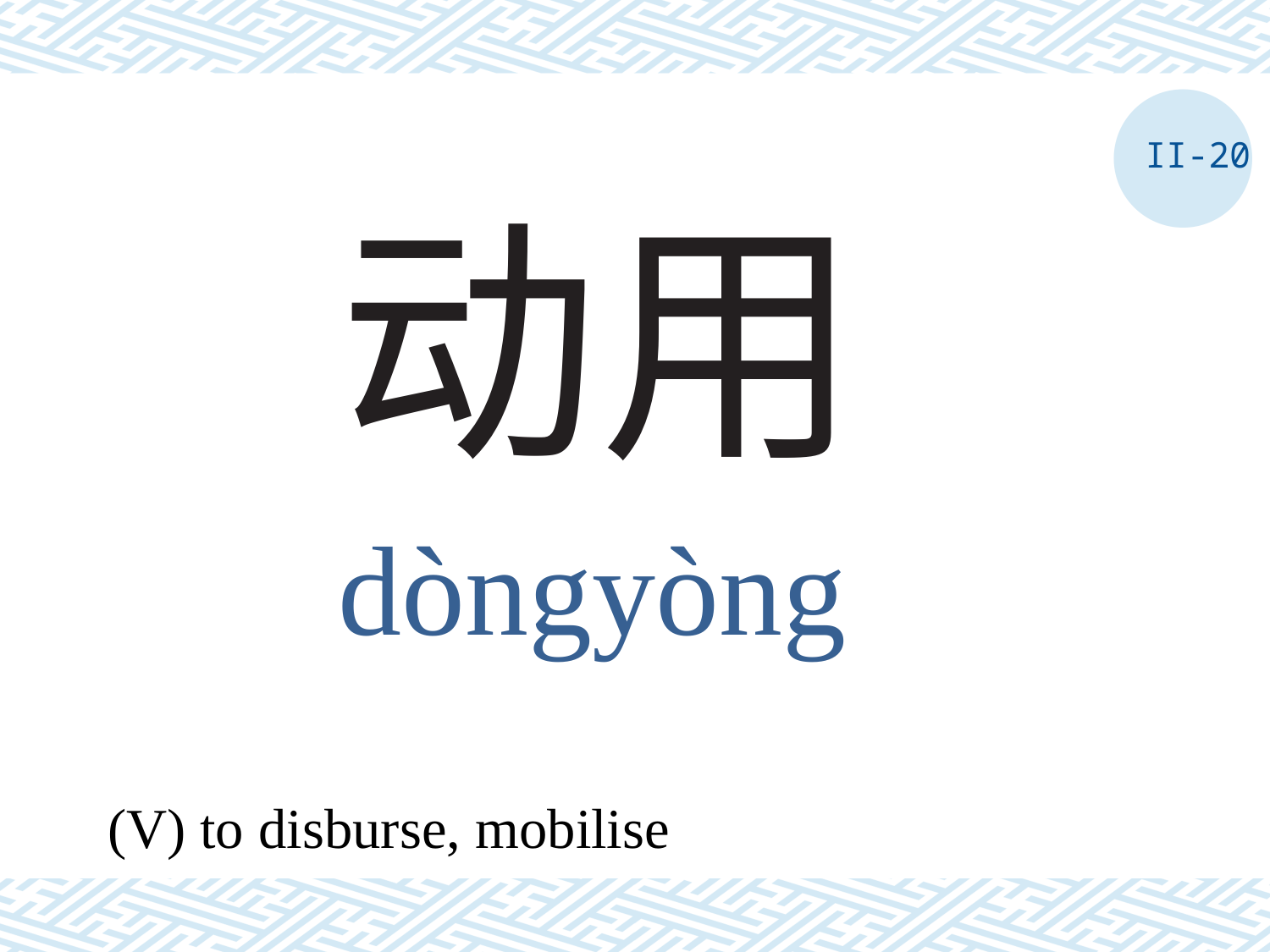

II-20

# 动用
dòngyòng
(V) to disburse, mobilise